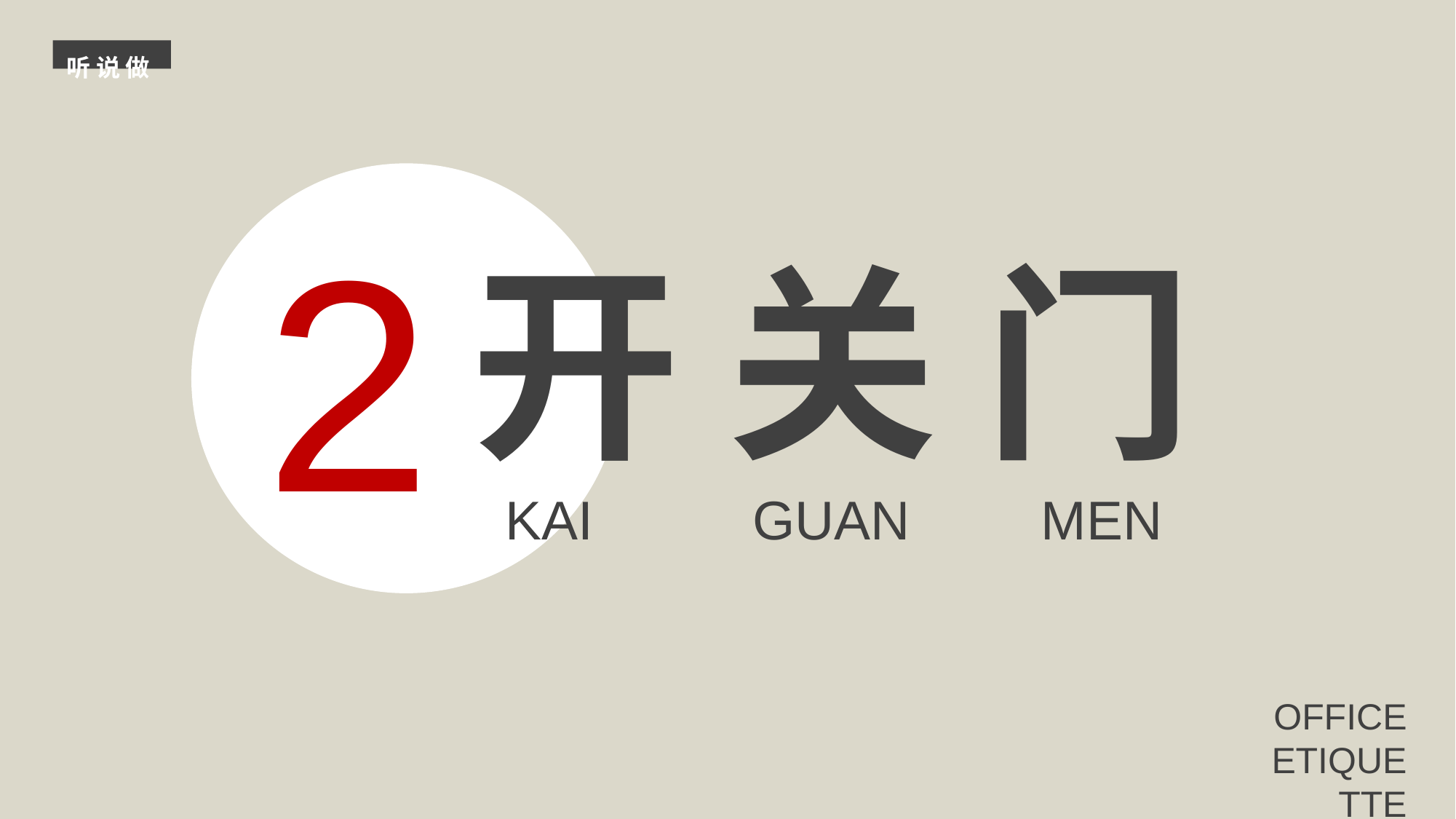

听 说 做

2
开 关 门
KAI
GUAN
MEN
OFFICE ETIQUETTE